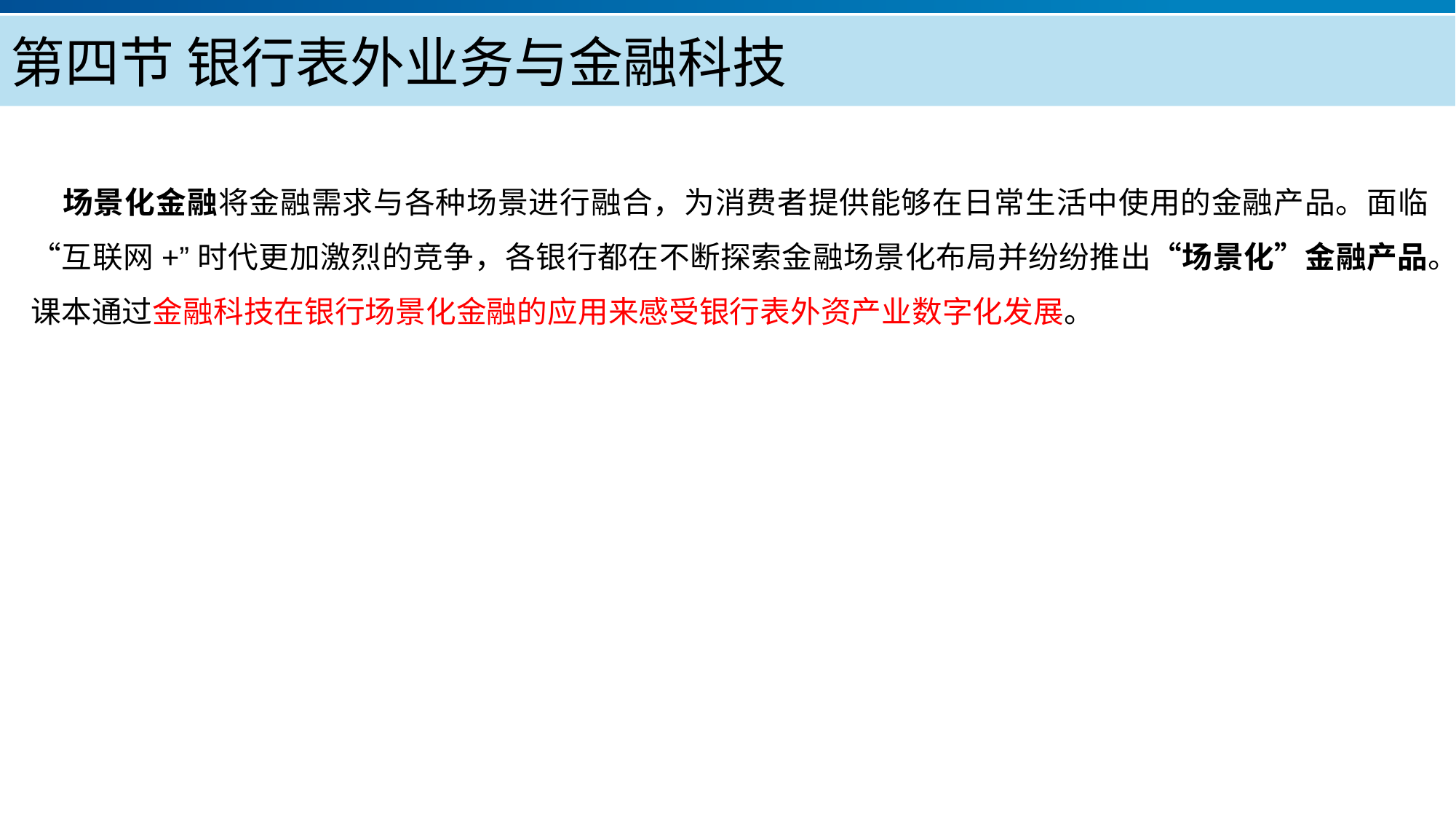

第四节 银行表外业务与金融科技
场景化金融将金融需求与各种场景进行融合，为消费者提供能够在日常生活中使用的金融产品。面临“互联网+”时代更加激烈的竞争，各银行都在不断探索金融场景化布局并纷纷推出“场景化”金融产品。课本通过金融科技在银行场景化金融的应用来感受银行表外资产业数字化发展。
产品服务
公司优势
公司简介
产品系列
品牌优势
企业愿景
主打产品
团队组织
核心竞争力
人才优势
联系方式
历程荣誉
售后支持
商业模式
期待合作